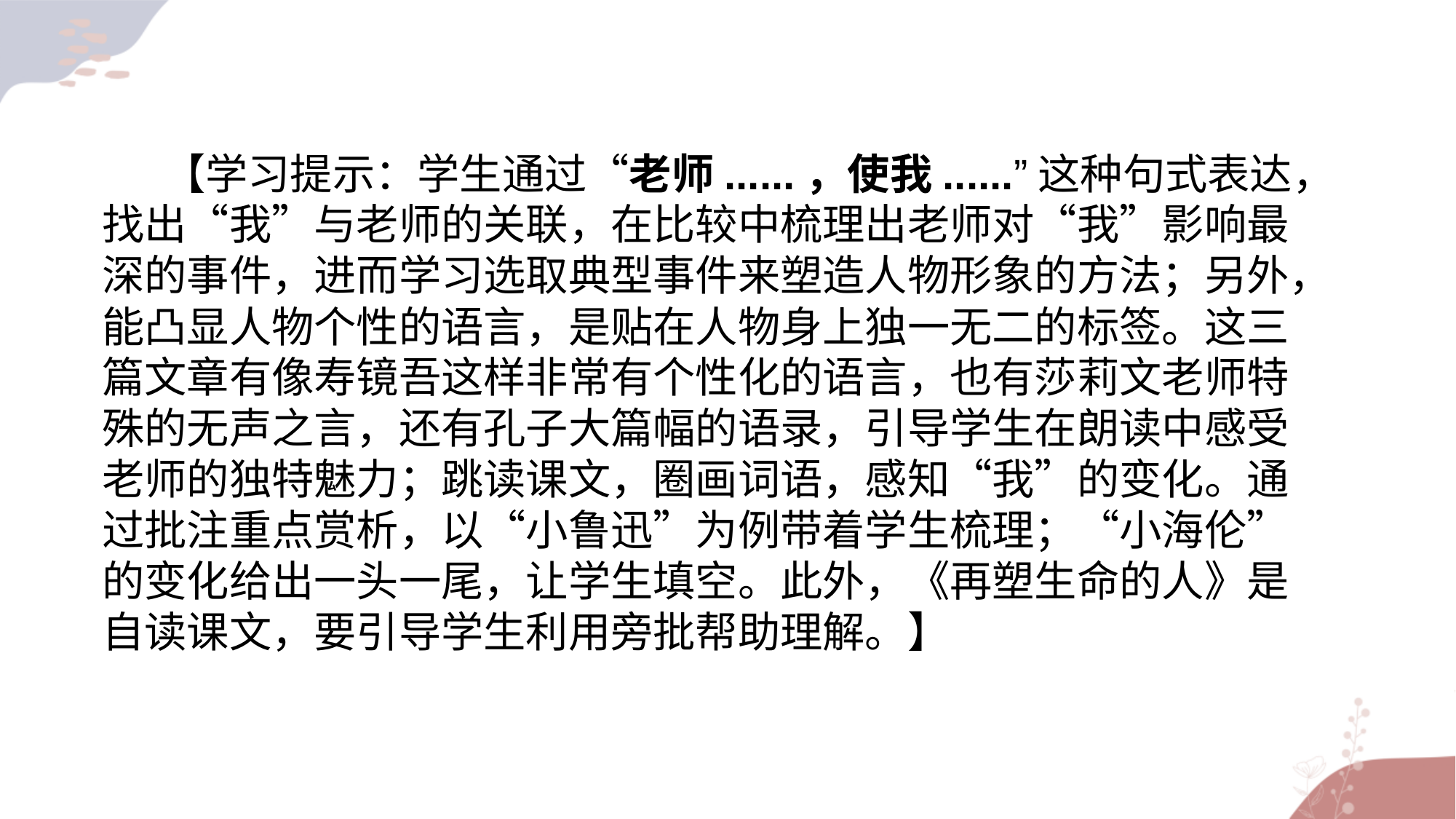

【学习提示：学生通过“老师......，使我......”这种句式表达，找出“我”与老师的关联，在比较中梳理出老师对“我”影响最深的事件，进而学习选取典型事件来塑造人物形象的方法；另外，能凸显人物个性的语言，是贴在人物身上独一无二的标签。这三篇文章有像寿镜吾这样非常有个性化的语言，也有莎莉文老师特殊的无声之言，还有孔子大篇幅的语录，引导学生在朗读中感受老师的独特魅力；跳读课文，圈画词语，感知“我”的变化。通过批注重点赏析，以“小鲁迅”为例带着学生梳理；“小海伦”的变化给出一头一尾，让学生填空。此外，《再塑生命的人》是自读课文，要引导学生利用旁批帮助理解。】